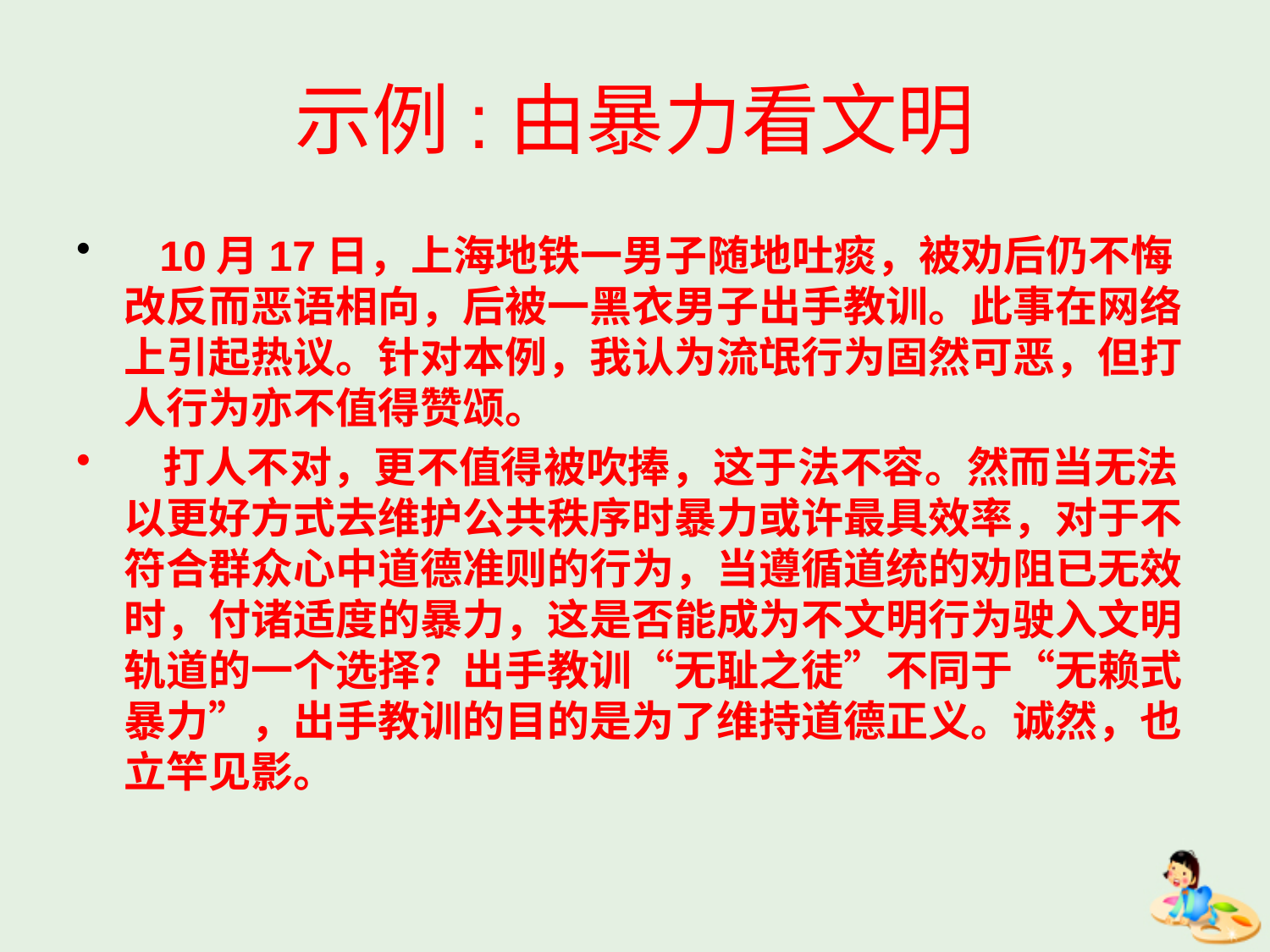

# 示例:由暴力看文明
   10月17日，上海地铁一男子随地吐痰，被劝后仍不悔改反而恶语相向，后被一黑衣男子出手教训。此事在网络上引起热议。针对本例，我认为流氓行为固然可恶，但打人行为亦不值得赞颂。
   打人不对，更不值得被吹捧，这于法不容。然而当无法以更好方式去维护公共秩序时暴力或许最具效率，对于不符合群众心中道德准则的行为，当遵循道统的劝阻已无效时，付诸适度的暴力，这是否能成为不文明行为驶入文明轨道的一个选择？出手教训“无耻之徒”不同于“无赖式暴力”，出手教训的目的是为了维持道德正义。诚然，也立竿见影。